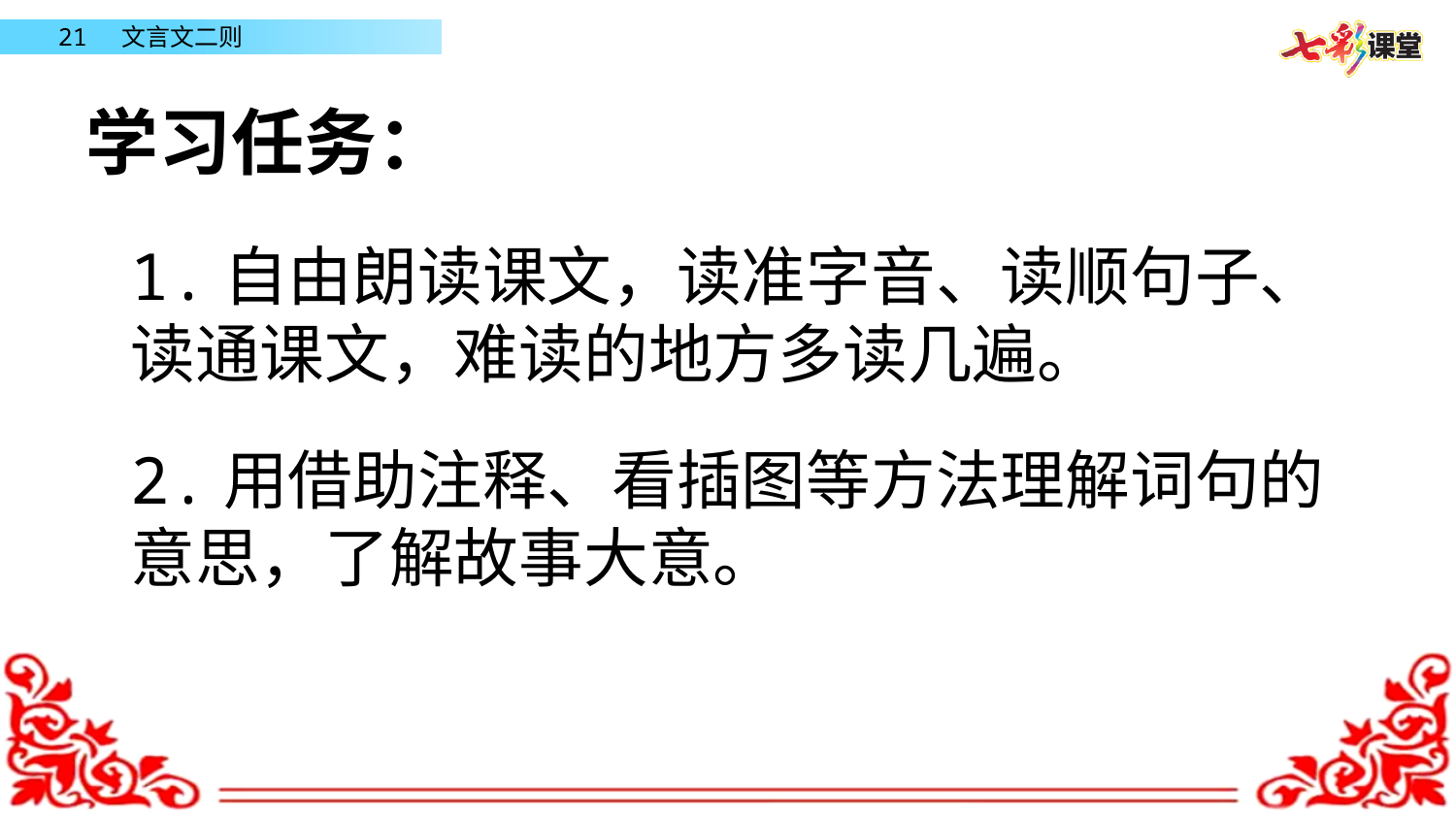

学习任务：
1.自由朗读课文，读准字音、读顺句子、读通课文，难读的地方多读几遍。

2.用借助注释、看插图等方法理解词句的意思，了解故事大意。